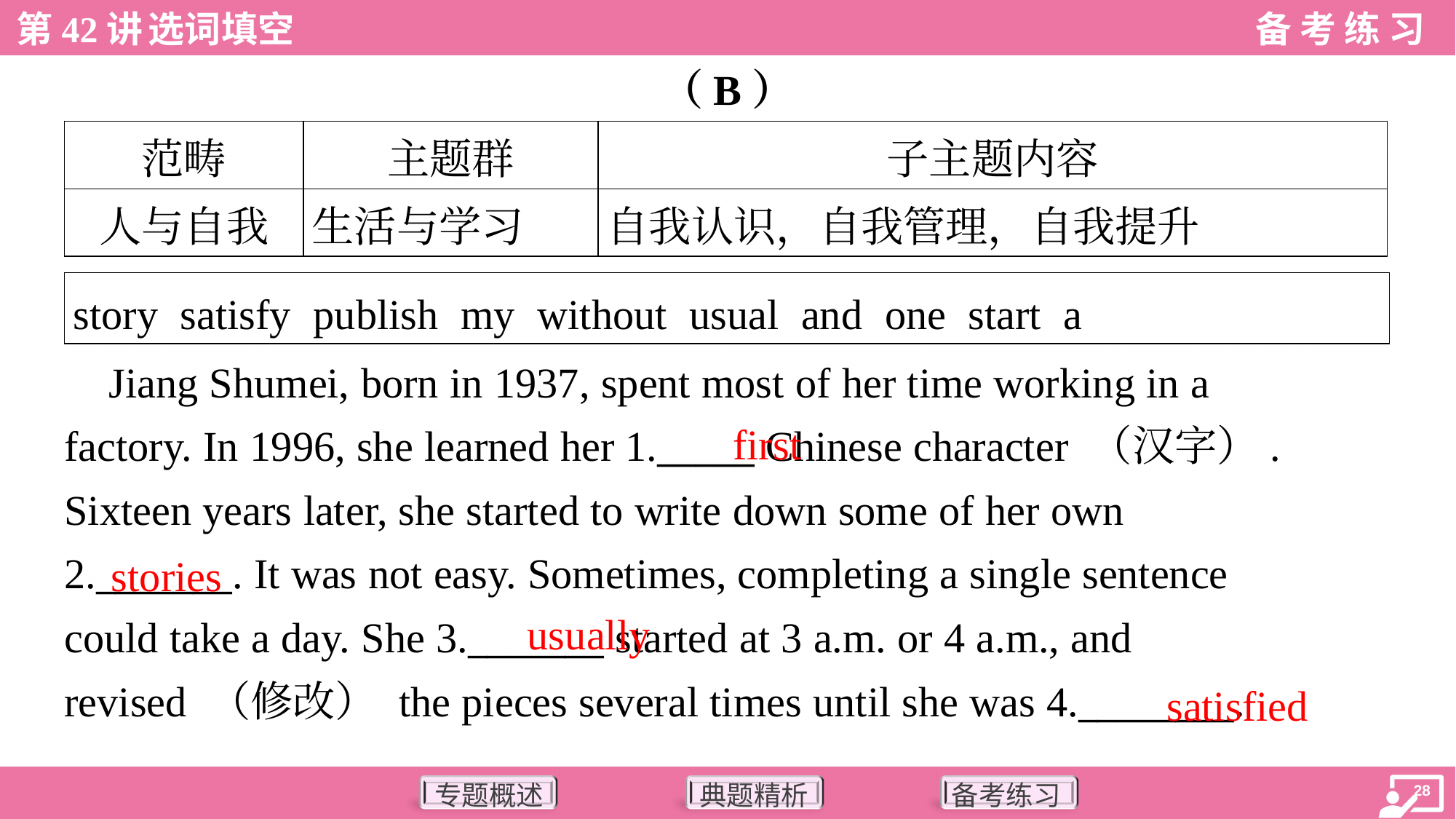

（B）
| 范畴 | 主题群 | 子主题内容 |
| --- | --- | --- |
| 人与自我 | 生活与学习 | 自我认识，自我管理，自我提升 |
| story satisfy publish my without usual and one start a |
| --- |
    Jiang Shumei, born in 1937, spent most of her time working in a
factory. In 1996, she learned her 1._____ Chinese character （汉字）.
Sixteen years later, she started to write down some of her own
2._______. It was not easy. Sometimes, completing a single sentence
could take a day. She 3._______ started at 3 a.m. or 4 a.m., and
revised （修改） the pieces several times until she was 4.________.
first
stories
usually
satisfied